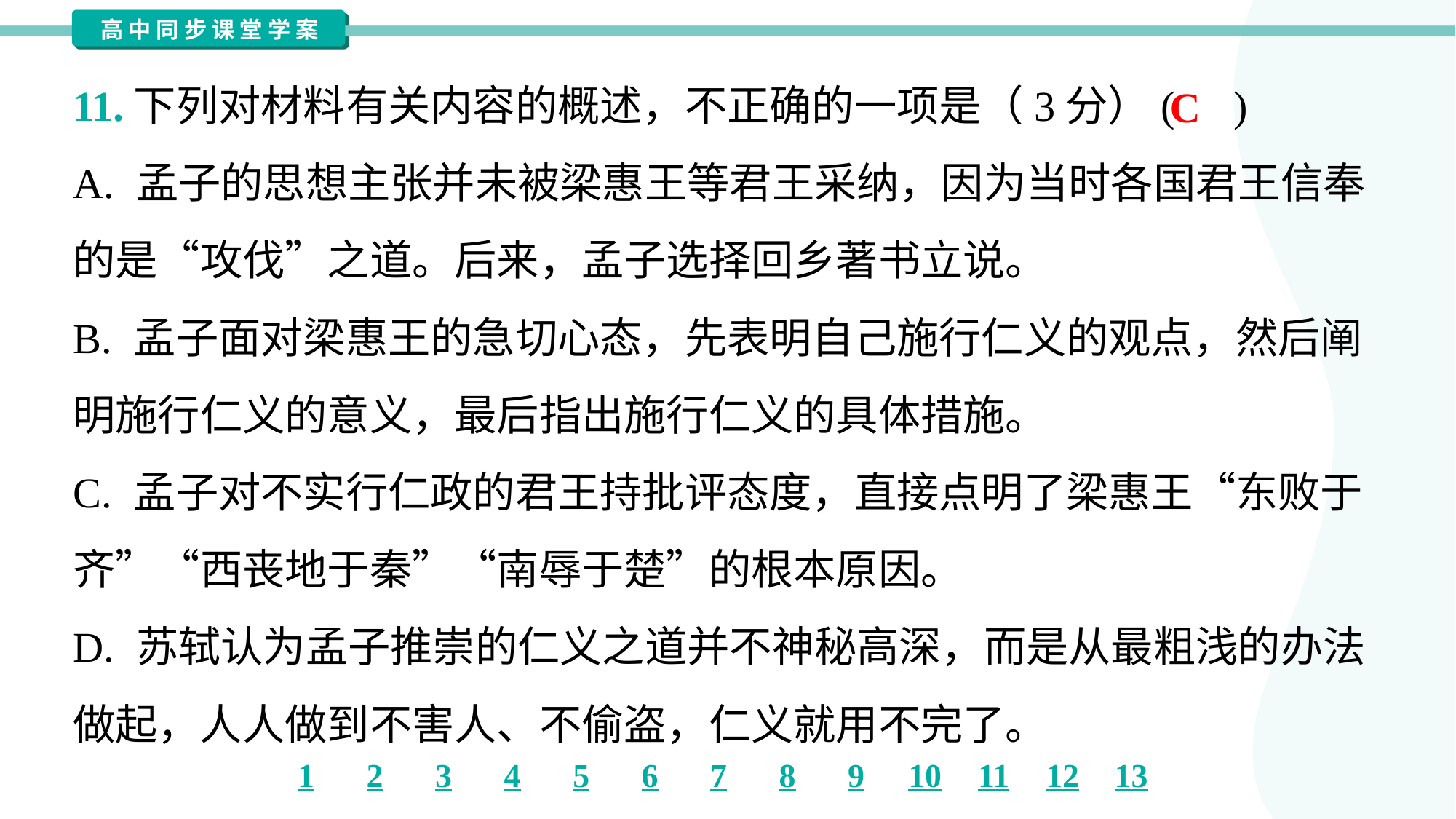

11.下列对材料有关内容的概述，不正确的一项是（3分）(     )
C
A. 孟子的思想主张并未被梁惠王等君王采纳，因为当时各国君王信奉
的是“攻伐”之道。后来，孟子选择回乡著书立说。
B. 孟子面对梁惠王的急切心态，先表明自己施行仁义的观点，然后阐
明施行仁义的意义，最后指出施行仁义的具体措施。
C. 孟子对不实行仁政的君王持批评态度，直接点明了梁惠王“东败于
齐”“西丧地于秦”“南辱于楚”的根本原因。
D. 苏轼认为孟子推崇的仁义之道并不神秘高深，而是从最粗浅的办法
做起，人人做到不害人、不偷盗，仁义就用不完了。